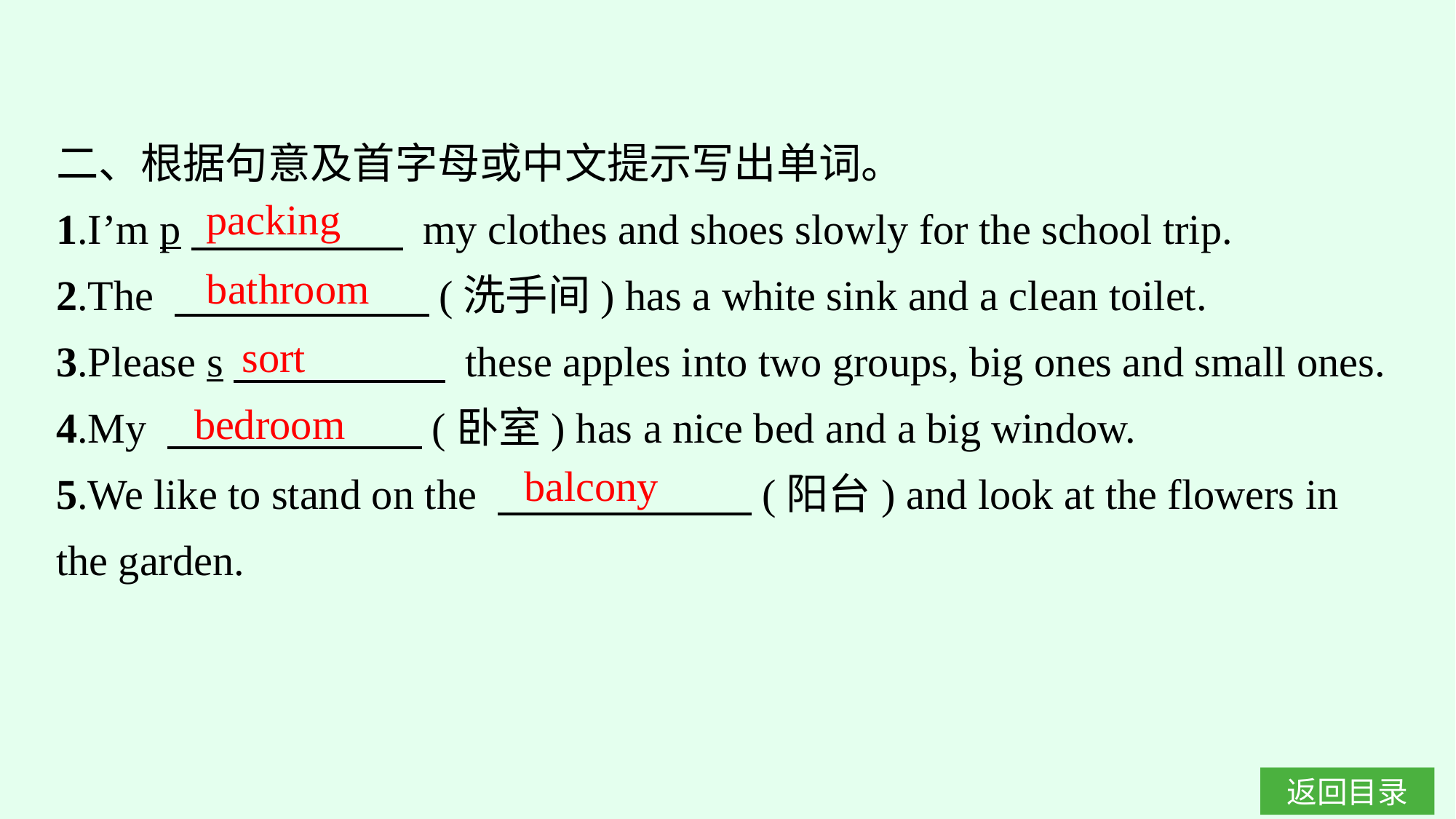

二、根据句意及首字母或中文提示写出单词。
1.I’m p　　　　　 my clothes and shoes slowly for the school trip.
2.The 　　　　　　(洗手间) has a white sink and a clean toilet.
3.Please s　　　　　 these apples into two groups, big ones and small ones.
4.My 　　　　　　(卧室) has a nice bed and a big window.
5.We like to stand on the 　　　　　　(阳台) and look at the flowers in the garden.
packing
bathroom
sort
bedroom
balcony